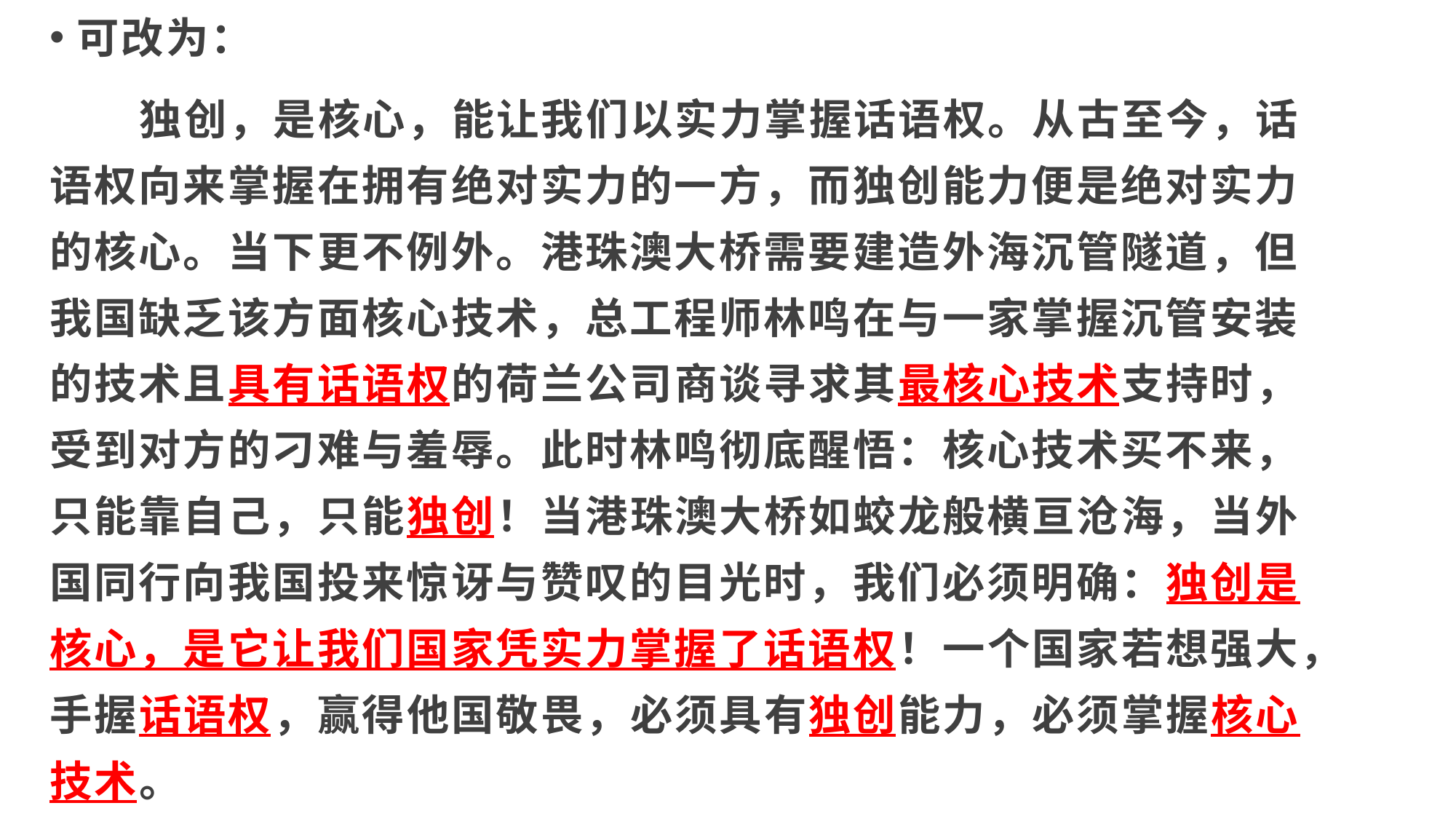

可改为：
         独创，是核心，能让我们以实力掌握话语权。从古至今，话语权向来掌握在拥有绝对实力的一方，而独创能力便是绝对实力的核心。当下更不例外。港珠澳大桥需要建造外海沉管隧道，但我国缺乏该方面核心技术，总工程师林鸣在与一家掌握沉管安装的技术且具有话语权的荷兰公司商谈寻求其最核心技术支持时，受到对方的刁难与羞辱。此时林鸣彻底醒悟：核心技术买不来，只能靠自己，只能独创！当港珠澳大桥如蛟龙般横亘沧海，当外国同行向我国投来惊讶与赞叹的目光时，我们必须明确：独创是核心，是它让我们国家凭实力掌握了话语权！一个国家若想强大，手握话语权，赢得他国敬畏，必须具有独创能力，必须掌握核心技术。